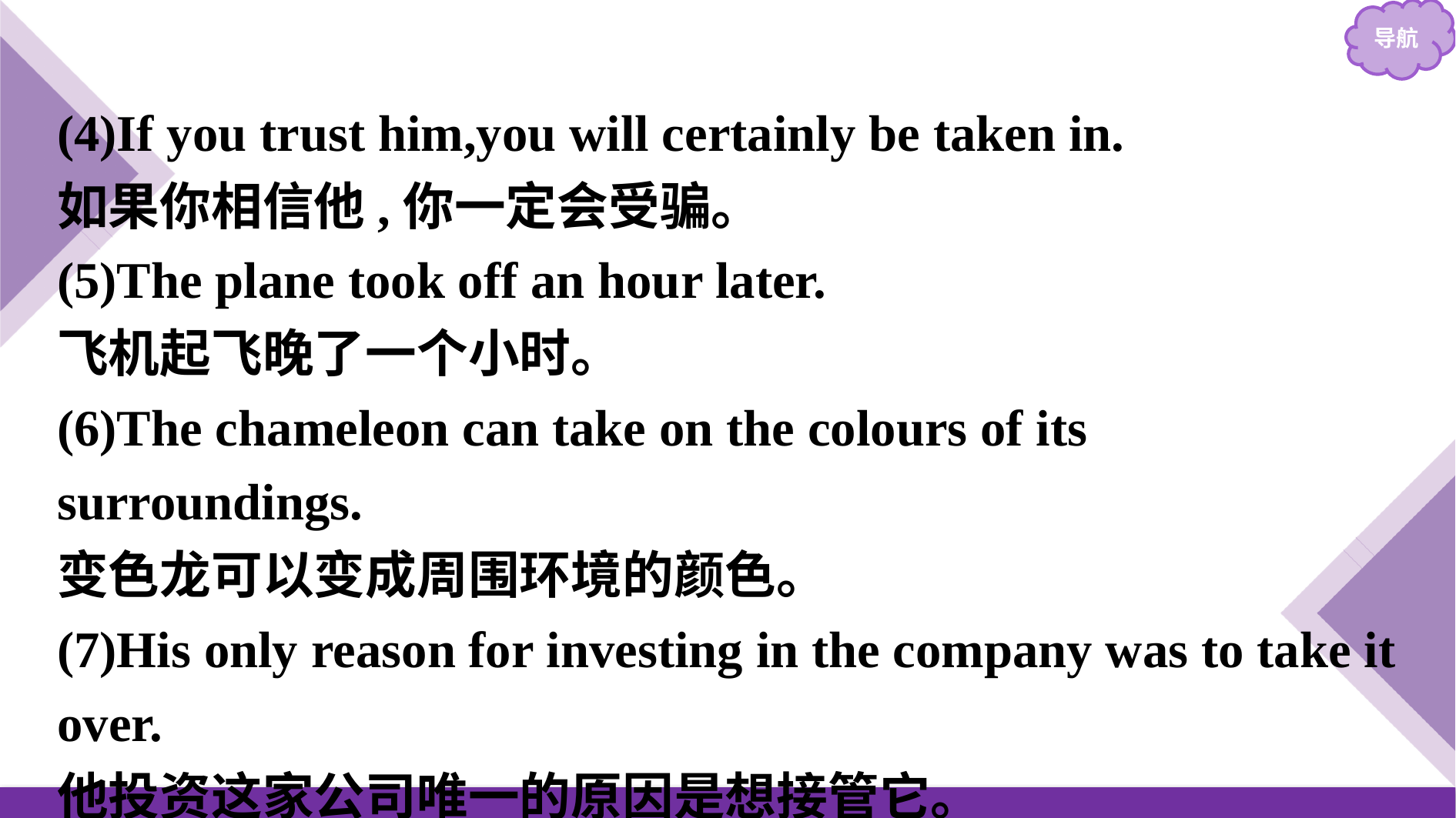

(4)If you trust him,you will certainly be taken in.
如果你相信他,你一定会受骗。
(5)The plane took off an hour later.
飞机起飞晚了一个小时。
(6)The chameleon can take on the colours of its surroundings.
变色龙可以变成周围环境的颜色。
(7)His only reason for investing in the company was to take it over.
他投资这家公司唯一的原因是想接管它。